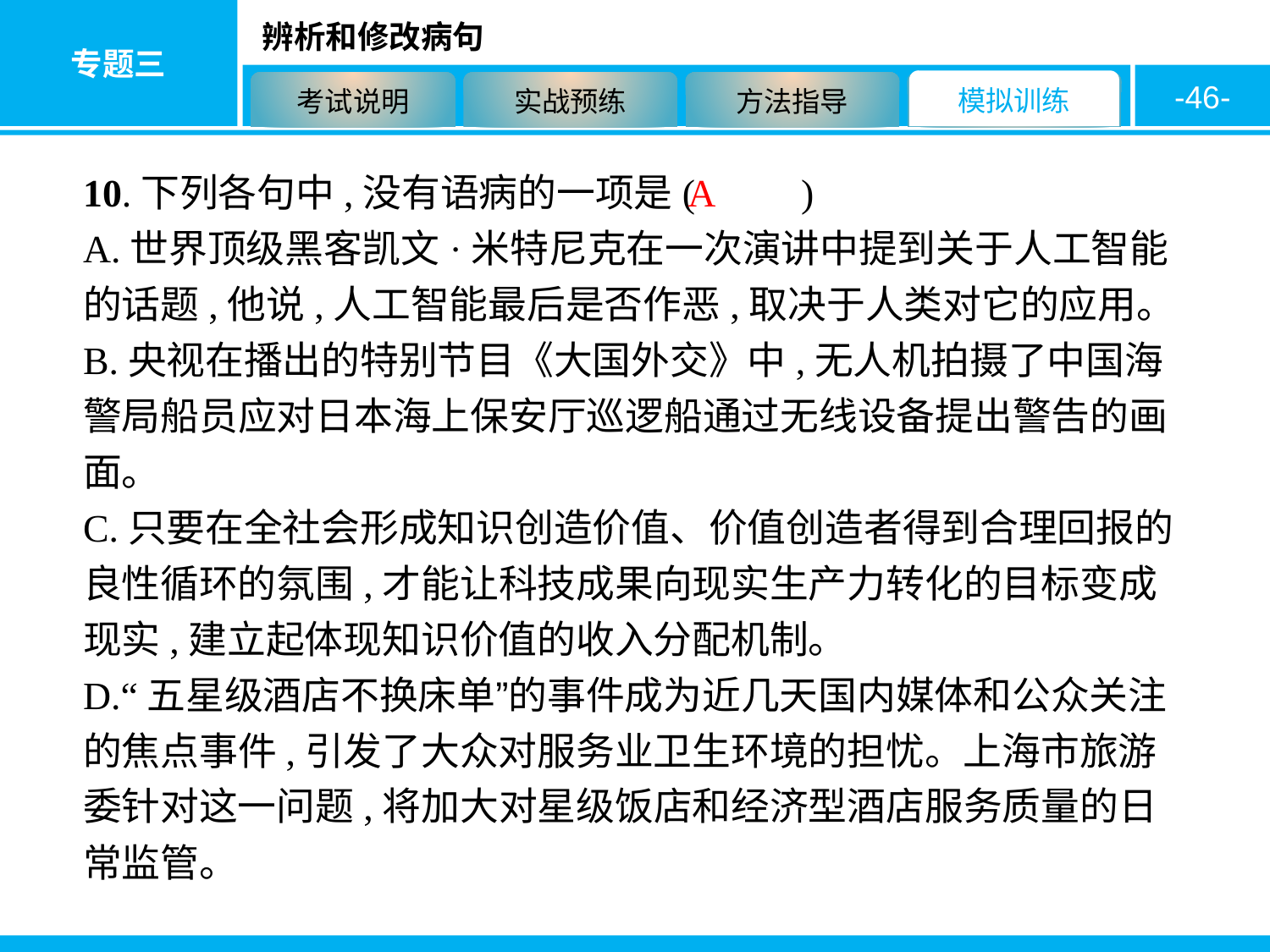

-46-
10.下列各句中,没有语病的一项是( 　　)
A.世界顶级黑客凯文·米特尼克在一次演讲中提到关于人工智能的话题,他说,人工智能最后是否作恶,取决于人类对它的应用。
B.央视在播出的特别节目《大国外交》中,无人机拍摄了中国海警局船员应对日本海上保安厅巡逻船通过无线设备提出警告的画面。
C.只要在全社会形成知识创造价值、价值创造者得到合理回报的良性循环的氛围,才能让科技成果向现实生产力转化的目标变成现实,建立起体现知识价值的收入分配机制。
D.“五星级酒店不换床单”的事件成为近几天国内媒体和公众关注的焦点事件,引发了大众对服务业卫生环境的担忧。上海市旅游委针对这一问题,将加大对星级饭店和经济型酒店服务质量的日常监管。
A